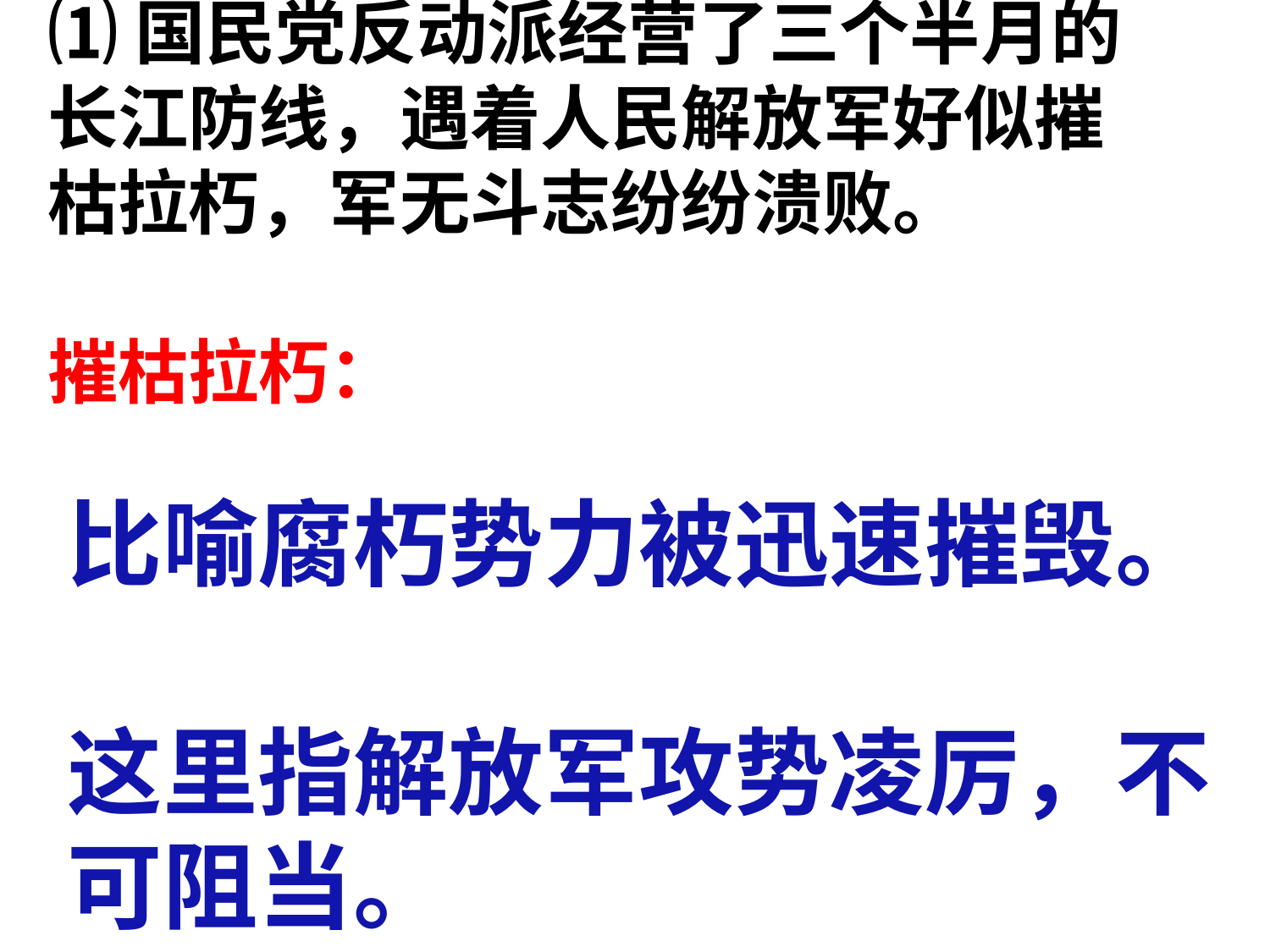

⑴国民党反动派经营了三个半月的长江防线，遇着人民解放军好似摧枯拉朽，军无斗志纷纷溃败。

摧枯拉朽：

比喻腐朽势力被迅速摧毁。

这里指解放军攻势凌厉，不可阻当。